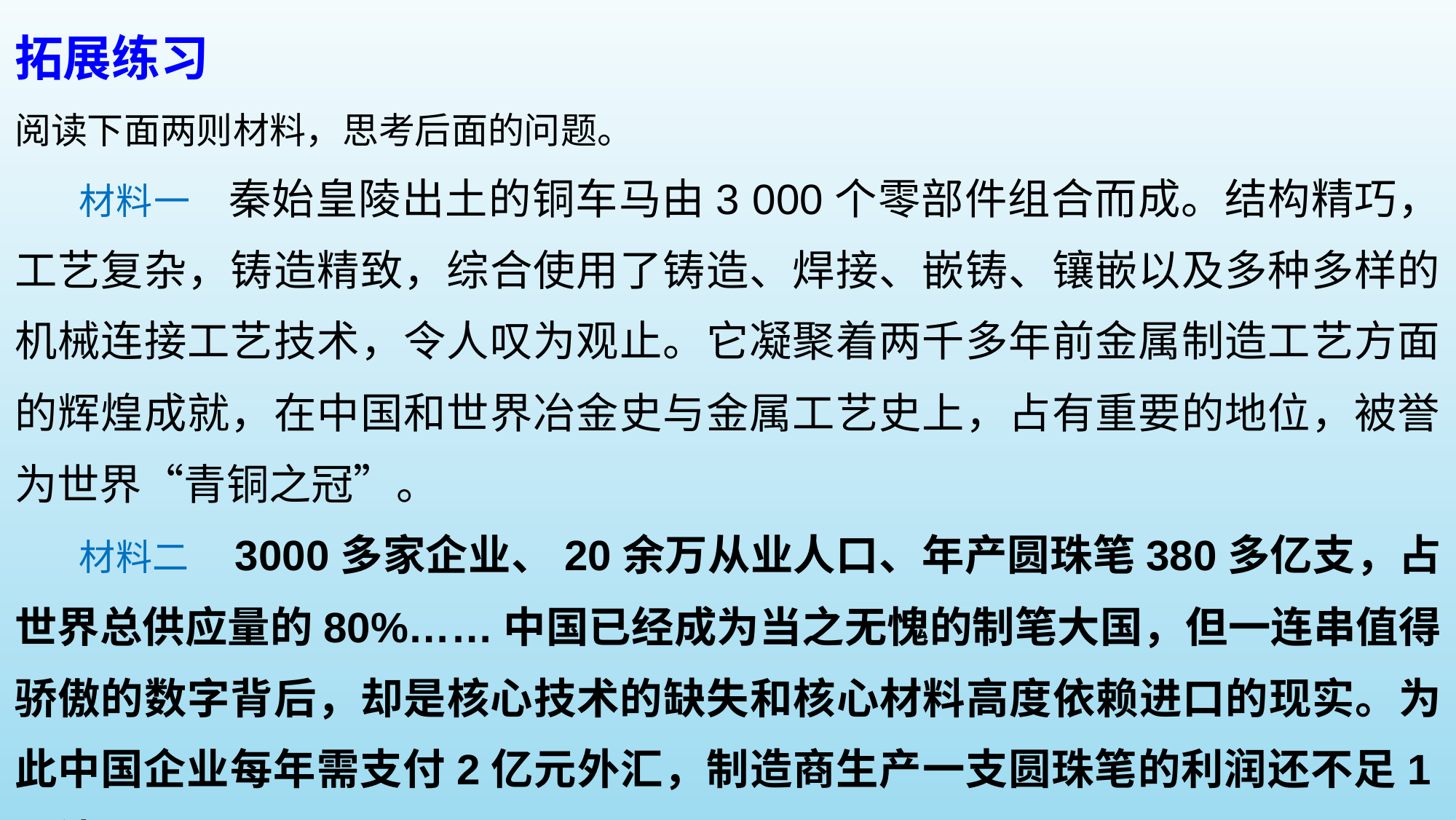

拓展练习
阅读下面两则材料，思考后面的问题。
材料一　秦始皇陵出土的铜车马由3 000个零部件组合而成。结构精巧，工艺复杂，铸造精致，综合使用了铸造、焊接、嵌铸、镶嵌以及多种多样的机械连接工艺技术，令人叹为观止。它凝聚着两千多年前金属制造工艺方面的辉煌成就，在中国和世界冶金史与金属工艺史上，占有重要的地位，被誉为世界“青铜之冠”。
材料二　3000多家企业、20余万从业人口、年产圆珠笔380多亿支，占世界总供应量的80%……中国已经成为当之无愧的制笔大国，但一连串值得骄傲的数字背后，却是核心技术的缺失和核心材料高度依赖进口的现实。为此中国企业每年需支付2亿元外汇，制造商生产一支圆珠笔的利润还不足1分钱。